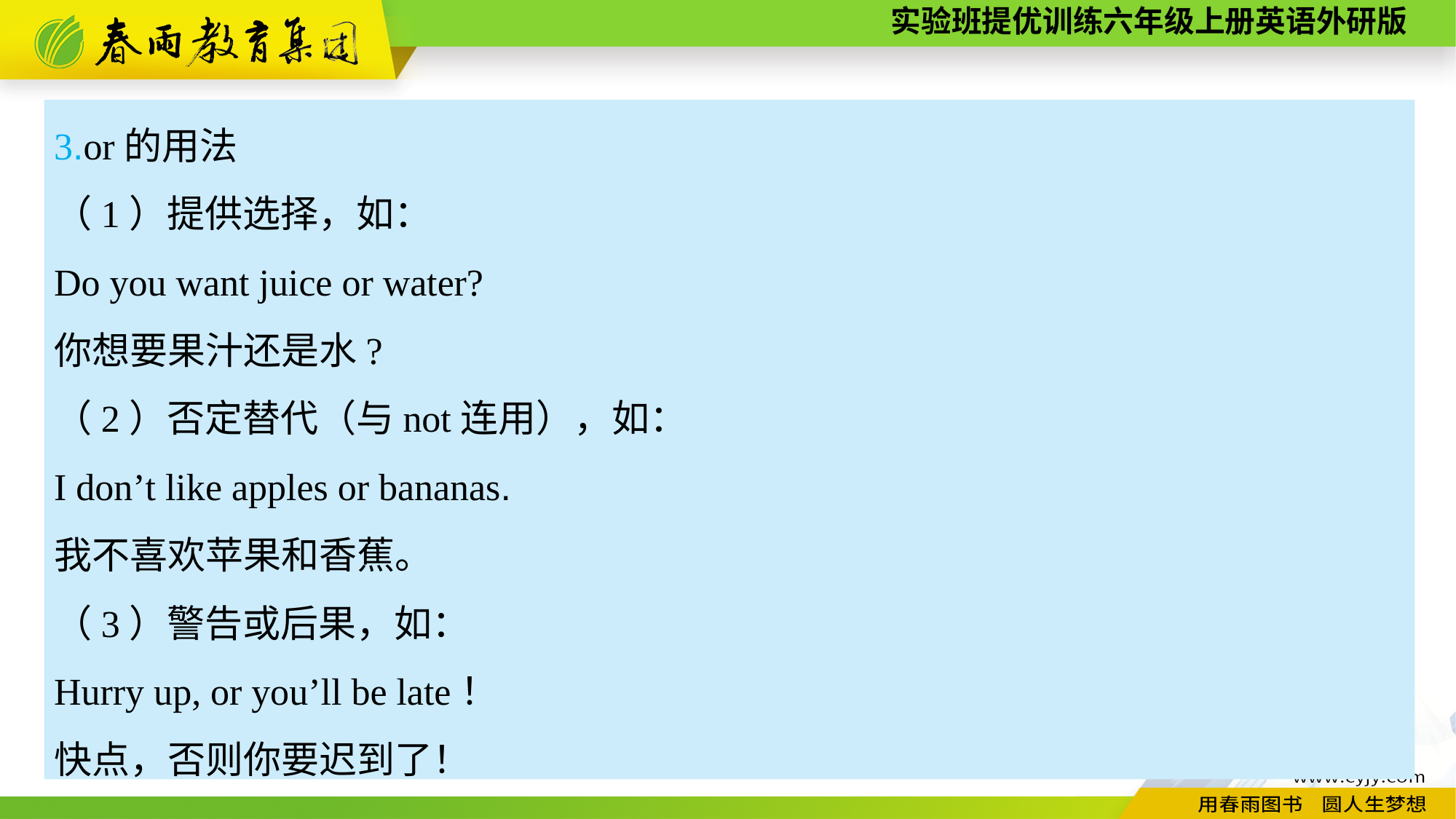

3.or的用法
（1）提供选择，如：
Do you want juice or water?
你想要果汁还是水?
（2）否定替代（与not连用），如：
I don’t like apples or bananas.
我不喜欢苹果和香蕉。
（3）警告或后果，如：
Hurry up, or you’ll be late！
快点，否则你要迟到了！